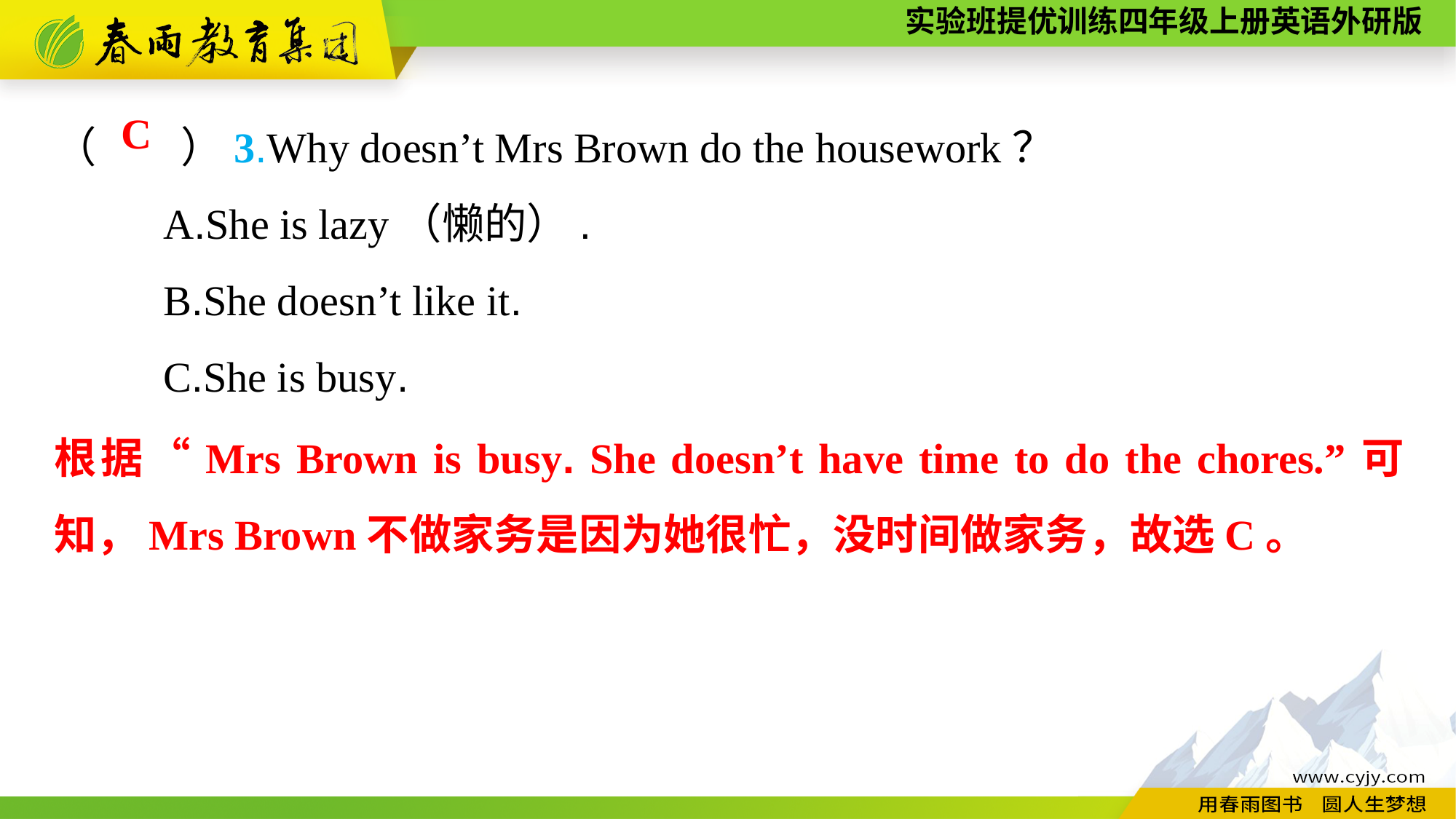

（　　）3.Why doesn’t Mrs Brown do the housework？
	A.She is lazy（懒的）.
	B.She doesn’t like it.
	C.She is busy.
C
根据“Mrs Brown is busy. She doesn’t have time to do the chores.”可知，Mrs Brown不做家务是因为她很忙，没时间做家务，故选C。